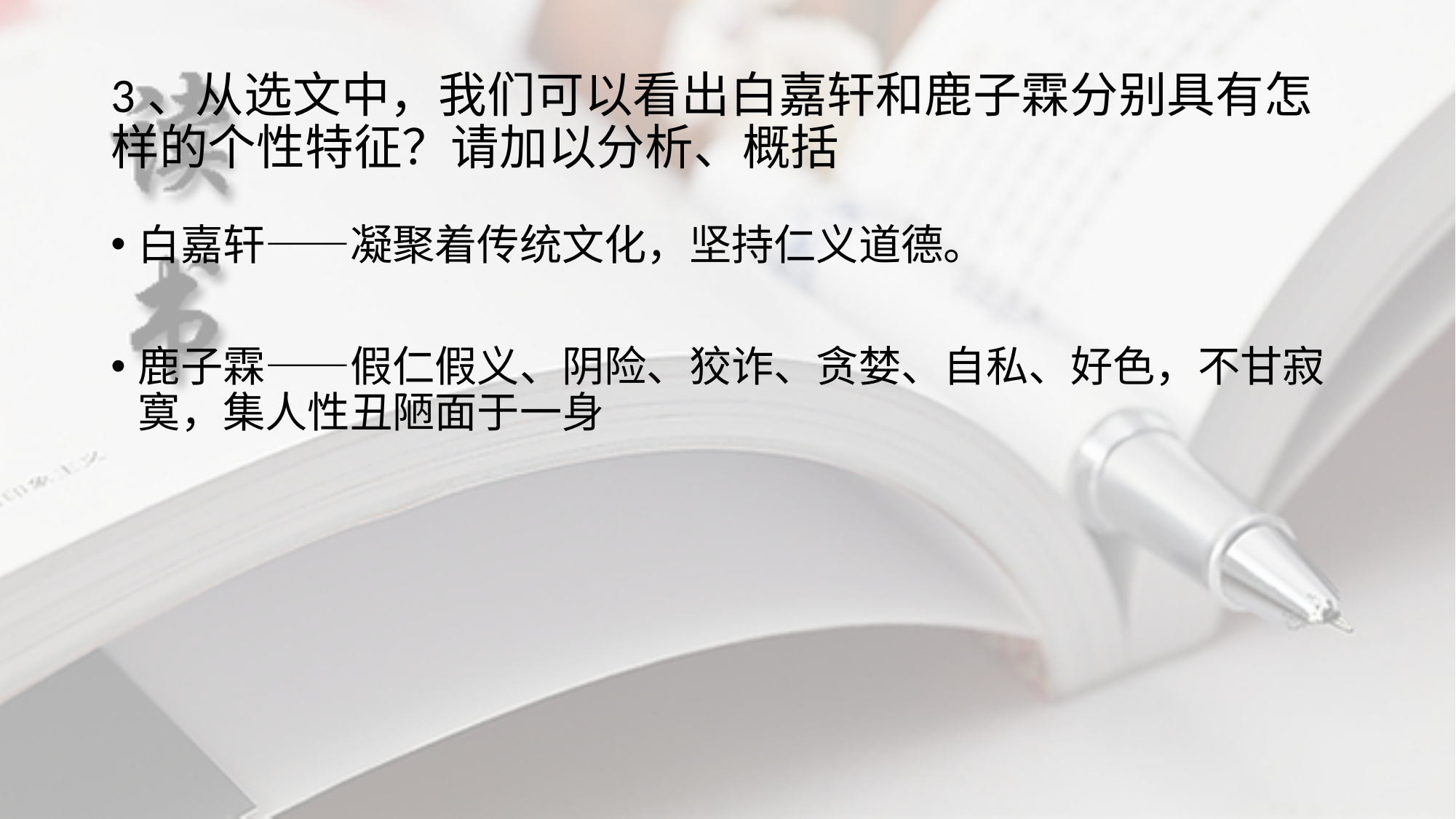

# 3、从选文中，我们可以看出白嘉轩和鹿子霖分别具有怎样的个性特征？请加以分析、概括
白嘉轩——凝聚着传统文化，坚持仁义道德。

鹿子霖——假仁假义、阴险、狡诈、贪婪、自私、好色，不甘寂寞，集人性丑陋面于一身